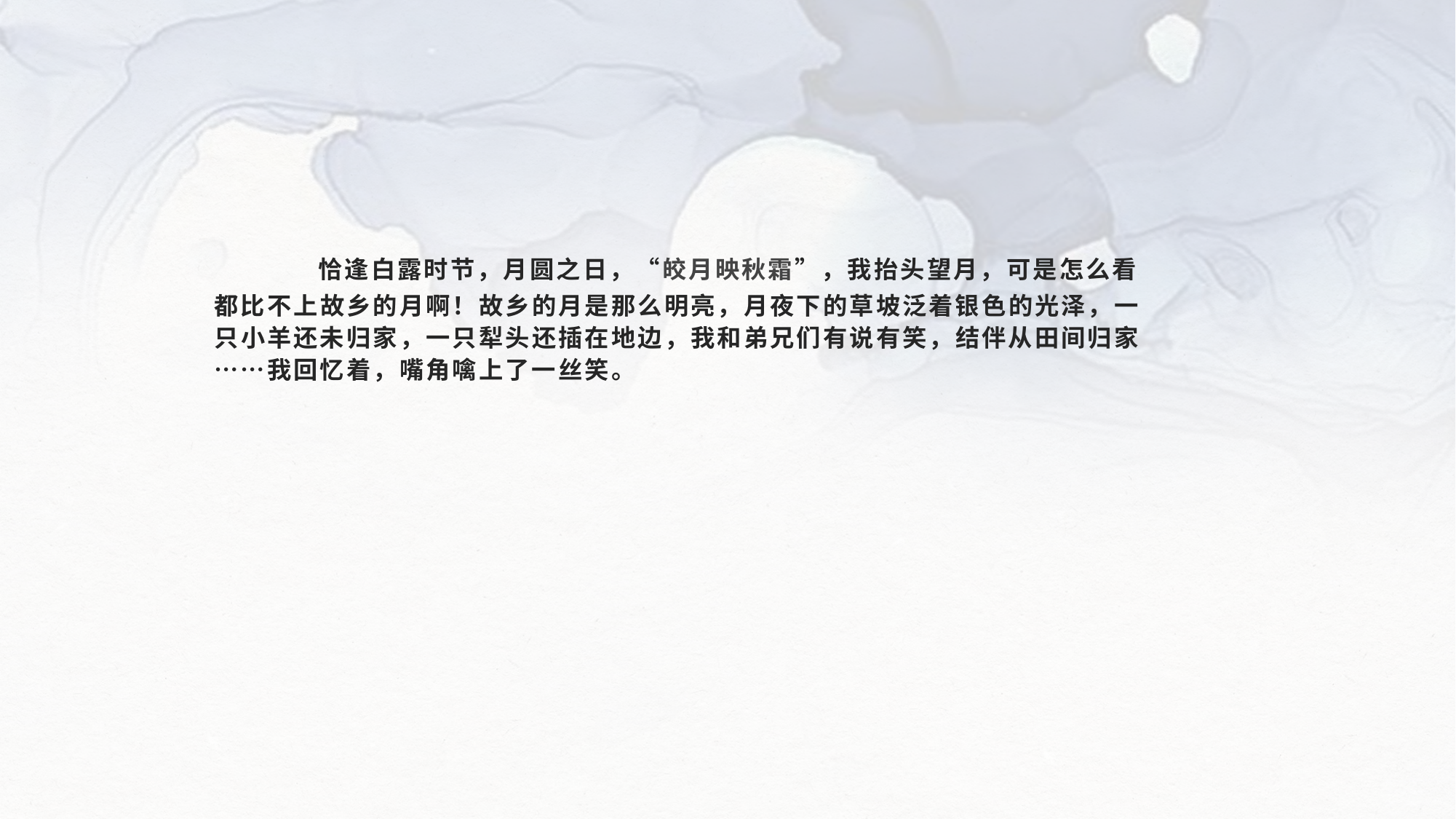

#
       恰逢白露时节，月圆之日，“皎月映秋霜”，我抬头望月，可是怎么看都比不上故乡的月啊！故乡的月是那么明亮，月夜下的草坡泛着银色的光泽，一只小羊还未归家，一只犁头还插在地边，我和弟兄们有说有笑，结伴从田间归家……我回忆着，嘴角噙上了一丝笑。